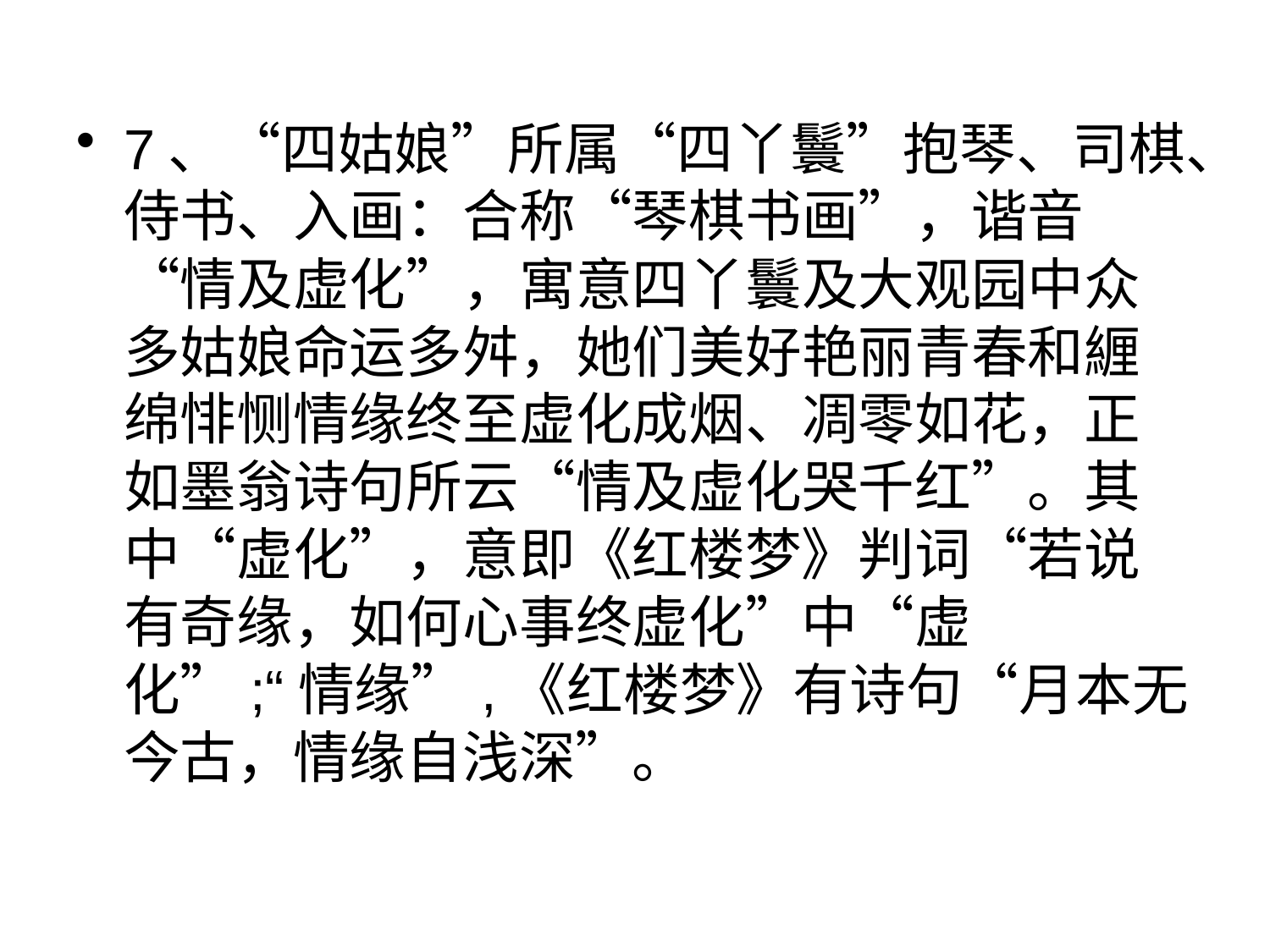

#
7、“四姑娘”所属“四丫鬟”抱琴、司棋、侍书、入画：合称“琴棋书画”，谐音“情及虚化”，寓意四丫鬟及大观园中众多姑娘命运多舛，她们美好艳丽青春和緾绵悱恻情缘终至虚化成烟、凋零如花，正如墨翁诗句所云“情及虚化哭千红”。其中“虚化”，意即《红楼梦》判词“若说有奇缘，如何心事终虚化”中“虚化”;“情缘”,《红楼梦》有诗句“月本无今古，情缘自浅深”。